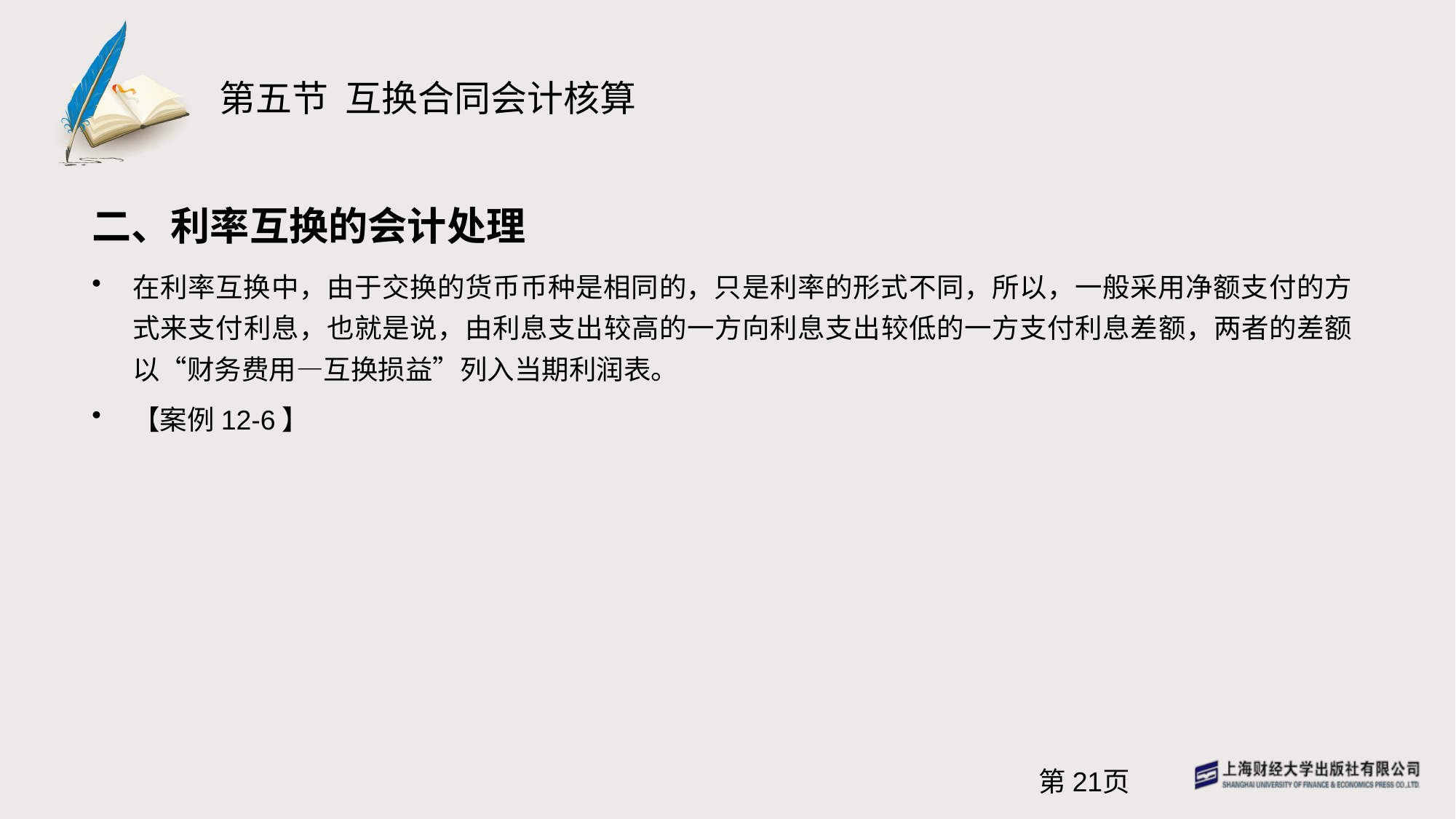

# 第五节  互换合同会计核算
二、利率互换的会计处理
在利率互换中，由于交换的货币币种是相同的，只是利率的形式不同，所以，一般采用净额支付的方式来支付利息，也就是说，由利息支出较高的一方向利息支出较低的一方支付利息差额，两者的差额以“财务费用—互换损益”列入当期利润表。
【案例12-6】

21